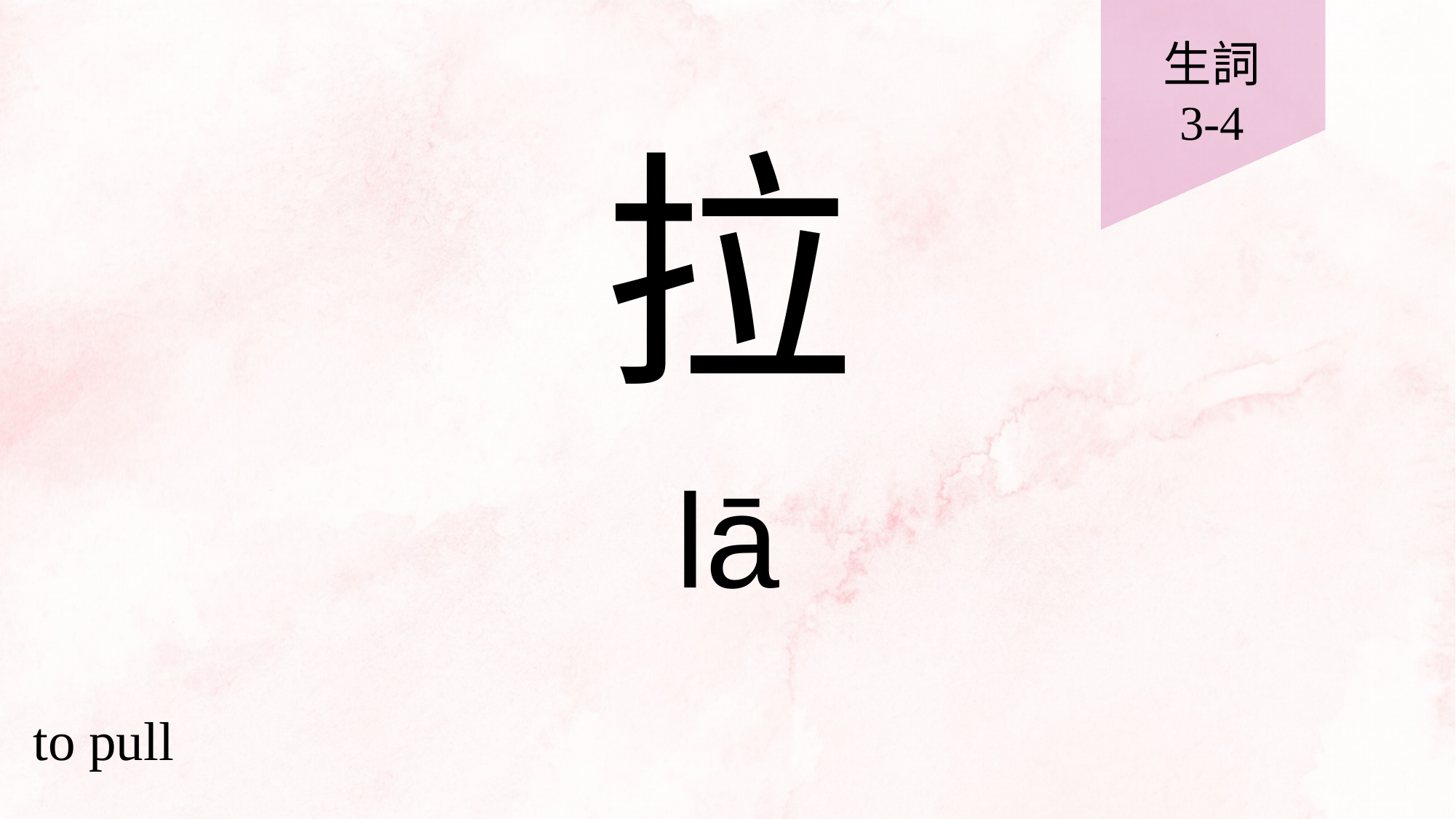

生詞
3-4
# 拉
lā
to pull